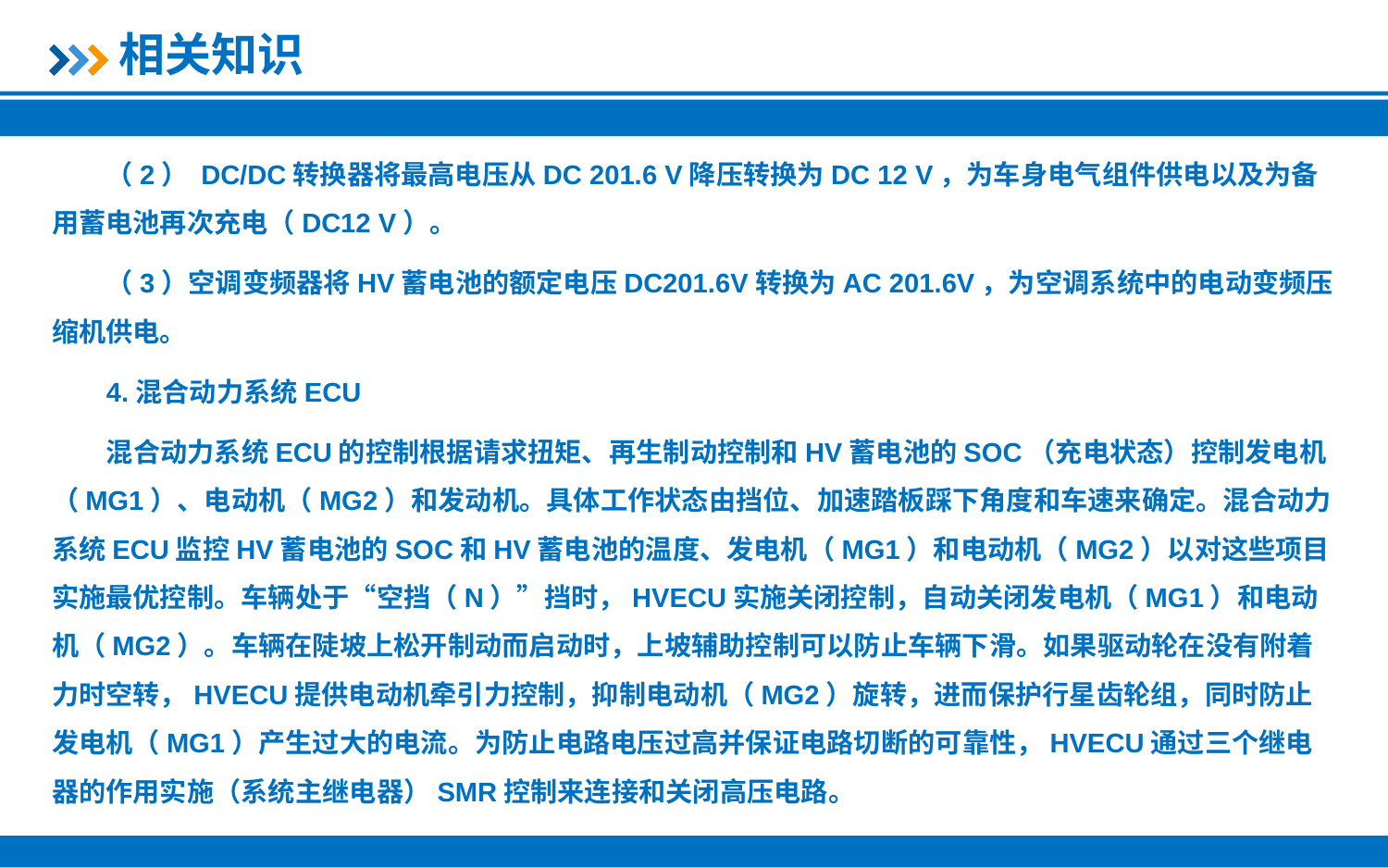

相关知识
（2） DC/DC转换器将最高电压从DC 201.6 V降压转换为DC 12 V，为车身电气组件供电以及为备用蓄电池再次充电（DC12 V）。
（3）空调变频器将HV蓄电池的额定电压DC201.6V转换为AC 201.6V，为空调系统中的电动变频压缩机供电。
4.混合动力系统ECU
混合动力系统ECU的控制根据请求扭矩、再生制动控制和HV蓄电池的SOC（充电状态）控制发电机（MG1）、电动机（MG2）和发动机。具体工作状态由挡位、加速踏板踩下角度和车速来确定。混合动力系统ECU监控HV蓄电池的SOC和HV蓄电池的温度、发电机（MG1）和电动机（MG2）以对这些项目实施最优控制。车辆处于“空挡（N）”挡时，HVECU实施关闭控制，自动关闭发电机（MG1）和电动机（MG2）。车辆在陡坡上松开制动而启动时，上坡辅助控制可以防止车辆下滑。如果驱动轮在没有附着力时空转，HVECU提供电动机牵引力控制，抑制电动机（MG2）旋转，进而保护行星齿轮组，同时防止发电机（MG1）产生过大的电流。为防止电路电压过高并保证电路切断的可靠性，HVECU通过三个继电器的作用实施（系统主继电器）SMR控制来连接和关闭高压电路。